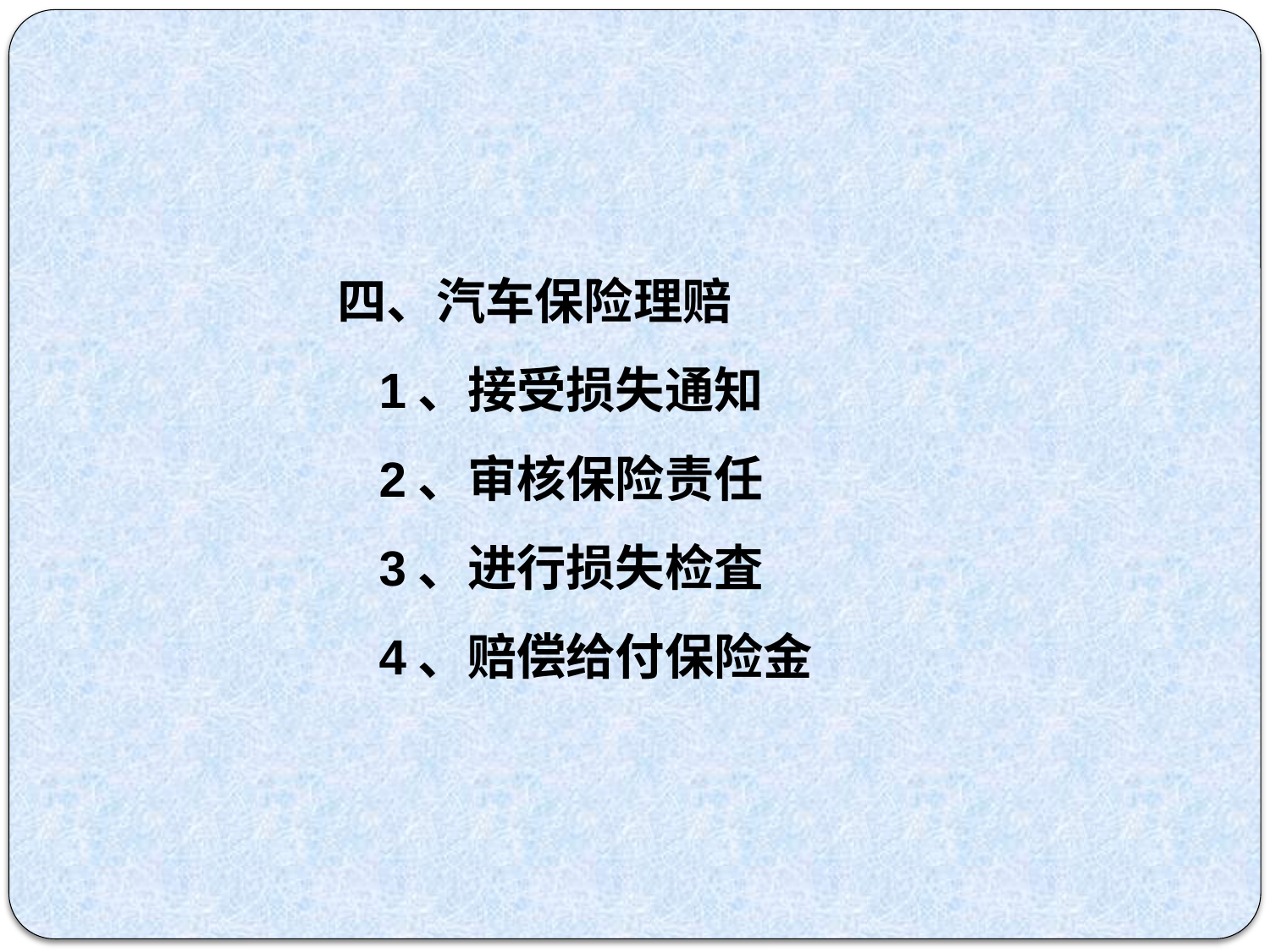

四、汽车保险理赔
   1、接受损失通知
   2、审核保险责任
   3、进行损失检査
   4、赔偿给付保险金